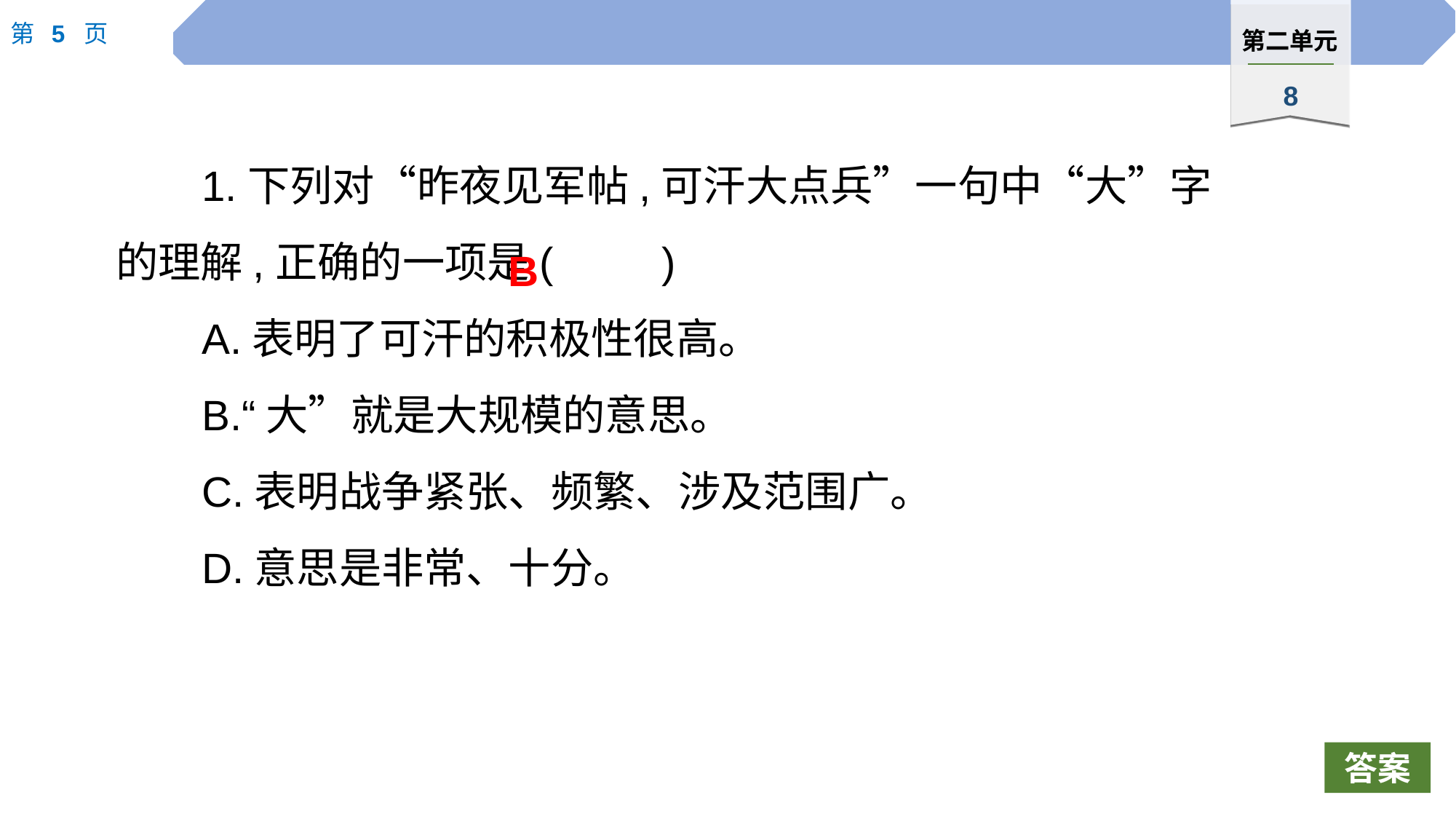

1.下列对“昨夜见军帖,可汗大点兵”一句中“大”字的理解,正确的一项是(	)
A.表明了可汗的积极性很高。
B.“大”就是大规模的意思。
C.表明战争紧张、频繁、涉及范围广。
D.意思是非常、十分。
B
答案